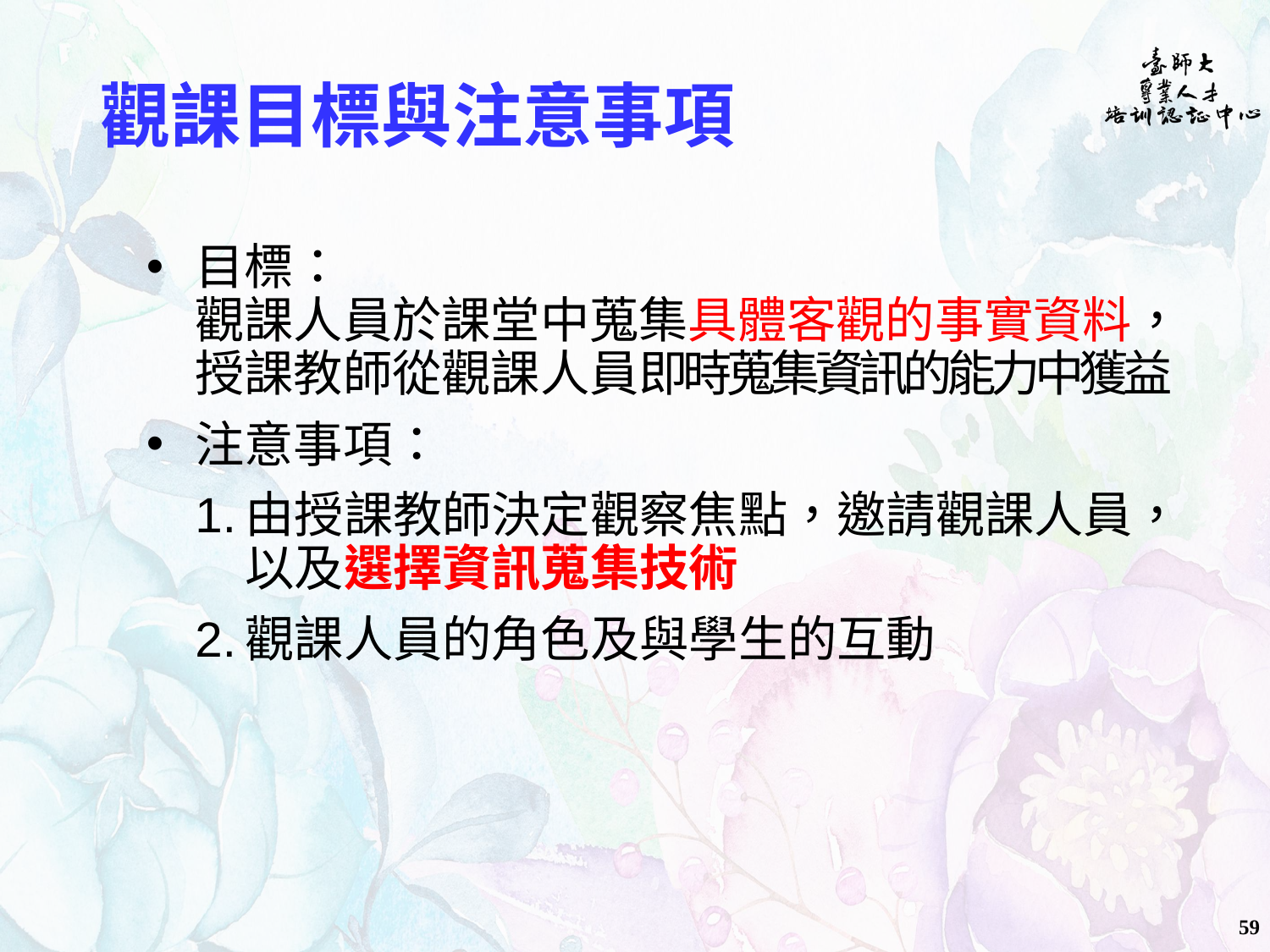

# 觀課目標與注意事項
目標：
觀課人員於課堂中蒐集具體客觀的事實資料，授課教師從觀課人員即時蒐集資訊的能力中獲益
注意事項：
由授課教師決定觀察焦點，邀請觀課人員，以及選擇資訊蒐集技術
觀課人員的角色及與學生的互動
59